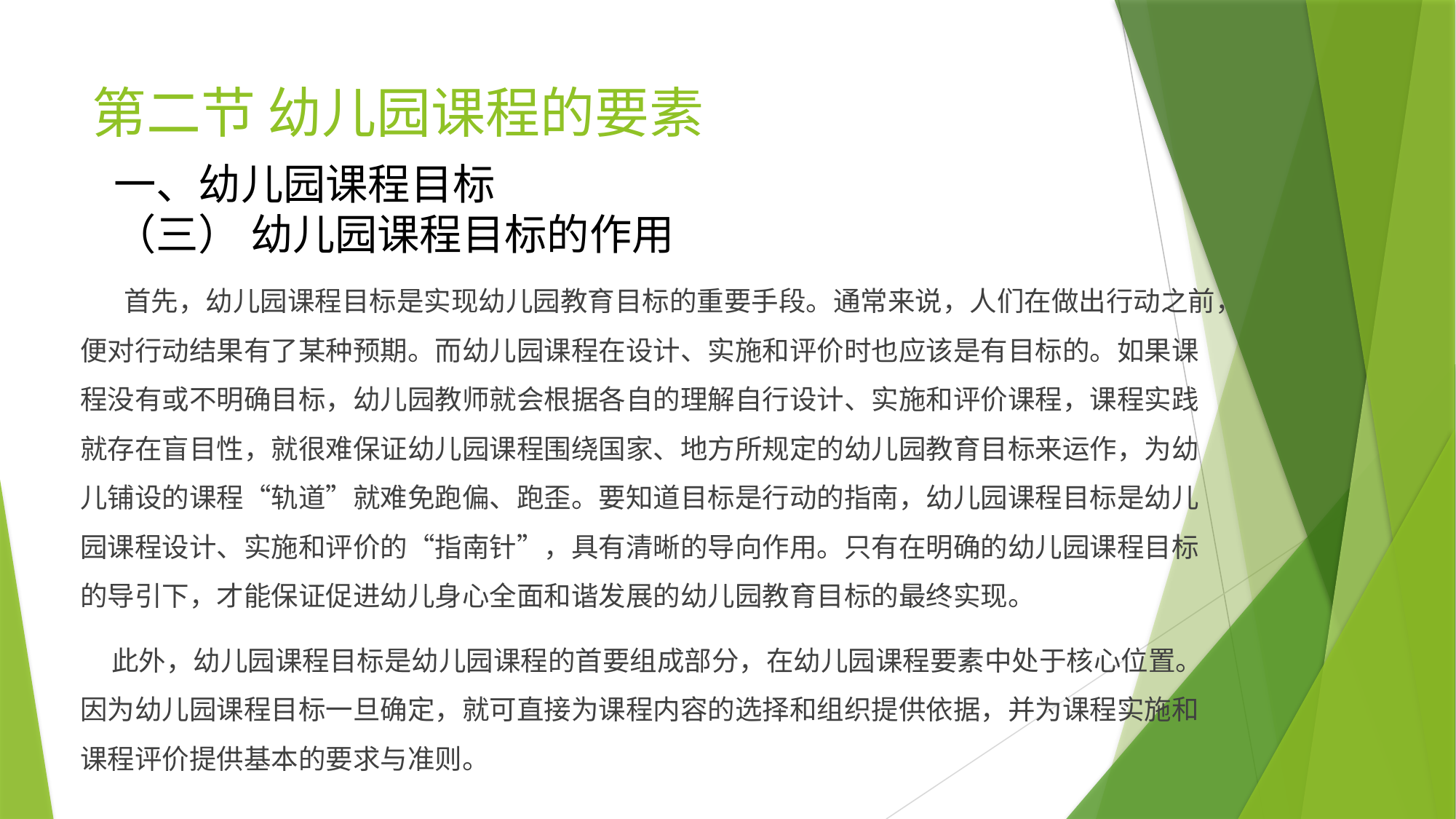

# 第二节 幼儿园课程的要素
一、幼儿园课程目标
（三） 幼儿园课程目标的作用

      首先，幼儿园课程目标是实现幼儿园教育目标的重要手段。通常来说，人们在做出行动之前，便对行动结果有了某种预期。而幼儿园课程在设计、实施和评价时也应该是有目标的。如果课程没有或不明确目标，幼儿园教师就会根据各自的理解自行设计、实施和评价课程，课程实践就存在盲目性，就很难保证幼儿园课程围绕国家、地方所规定的幼儿园教育目标来运作，为幼儿铺设的课程“轨道”就难免跑偏、跑歪。要知道目标是行动的指南，幼儿园课程目标是幼儿园课程设计、实施和评价的“指南针”，具有清晰的导向作用。只有在明确的幼儿园课程目标的导引下，才能保证促进幼儿身心全面和谐发展的幼儿园教育目标的最终实现。
    此外，幼儿园课程目标是幼儿园课程的首要组成部分，在幼儿园课程要素中处于核心位置。因为幼儿园课程目标一旦确定，就可直接为课程内容的选择和组织提供依据，并为课程实施和课程评价提供基本的要求与准则。